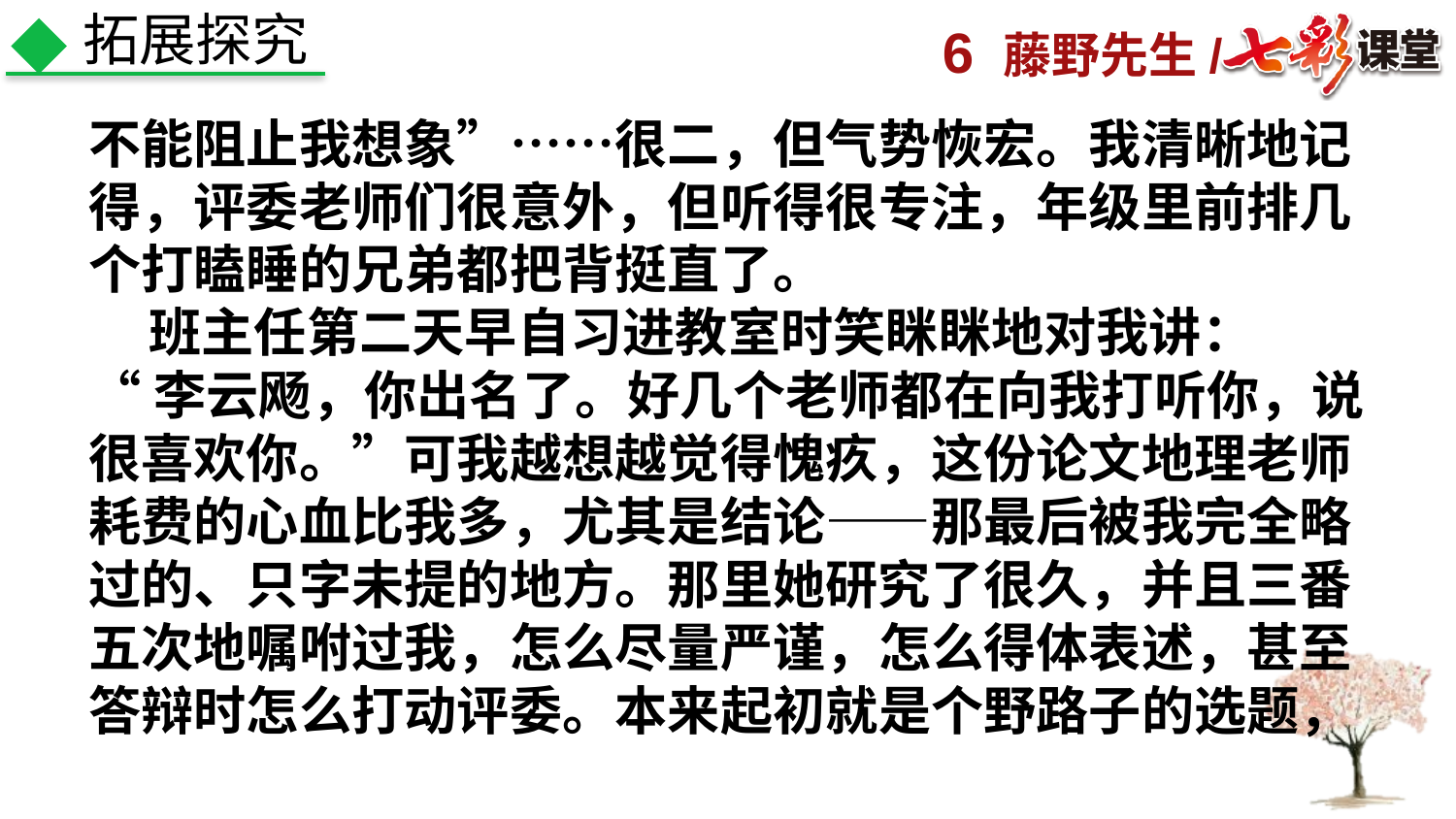

拓展探究

不能阻止我想象”……很二，但气势恢宏。我清晰地记得，评委老师们很意外，但听得很专注，年级里前排几个打瞌睡的兄弟都把背挺直了。
    班主任第二天早自习进教室时笑眯眯地对我讲：
“李云飏，你出名了。好几个老师都在向我打听你，说很喜欢你。”可我越想越觉得愧疚，这份论文地理老师耗费的心血比我多，尤其是结论——那最后被我完全略过的、只字未提的地方。那里她研究了很久，并且三番五次地嘱咐过我，怎么尽量严谨，怎么得体表述，甚至答辩时怎么打动评委。本来起初就是个野路子的选题，